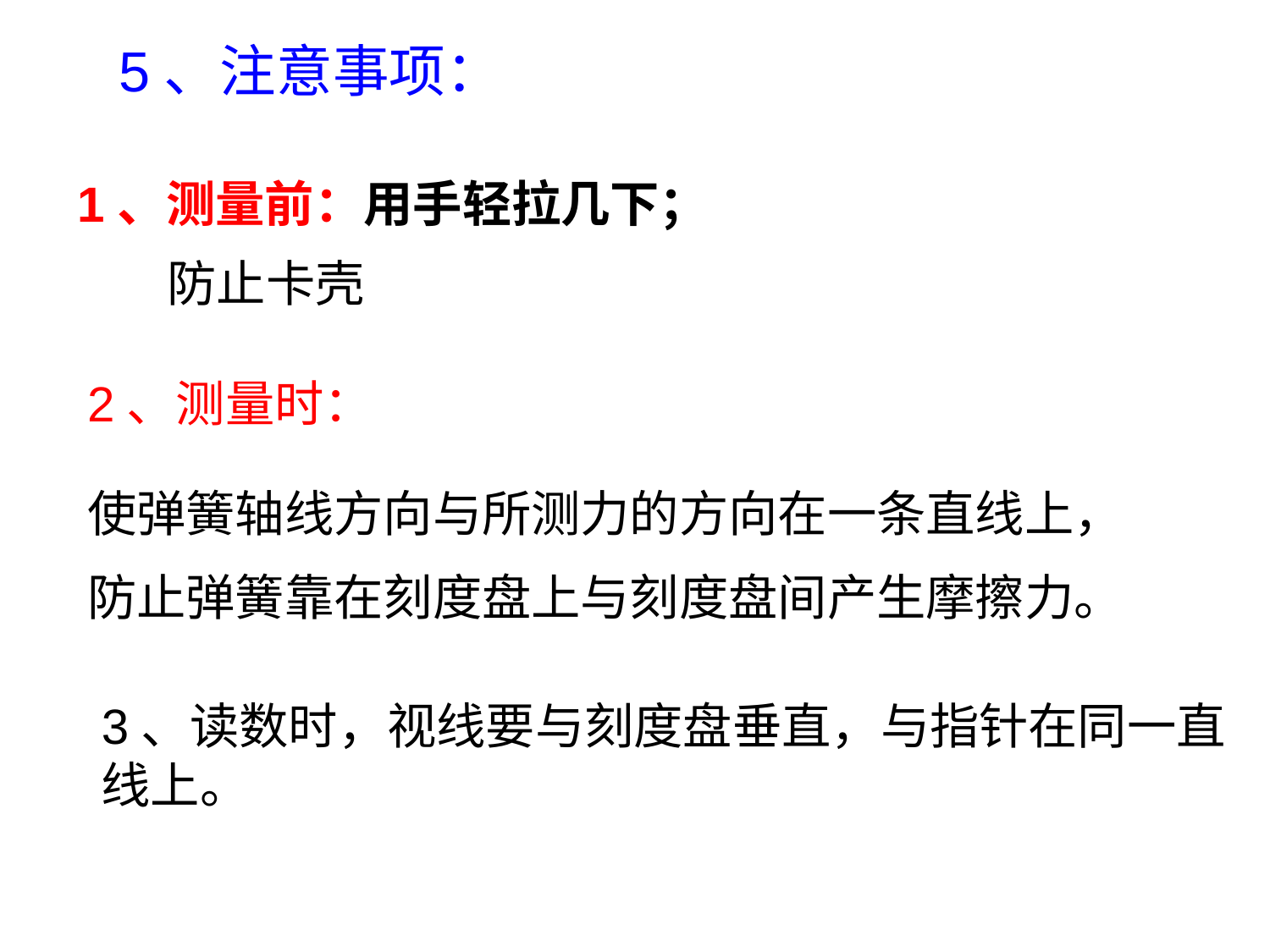

5、注意事项：
1、测量前：用手轻拉几下；
防止卡壳
2、测量时：
使弹簧轴线方向与所测力的方向在一条直线上，
防止弹簧靠在刻度盘上与刻度盘间产生摩擦力。
3、读数时，视线要与刻度盘垂直，与指针在同一直线上。